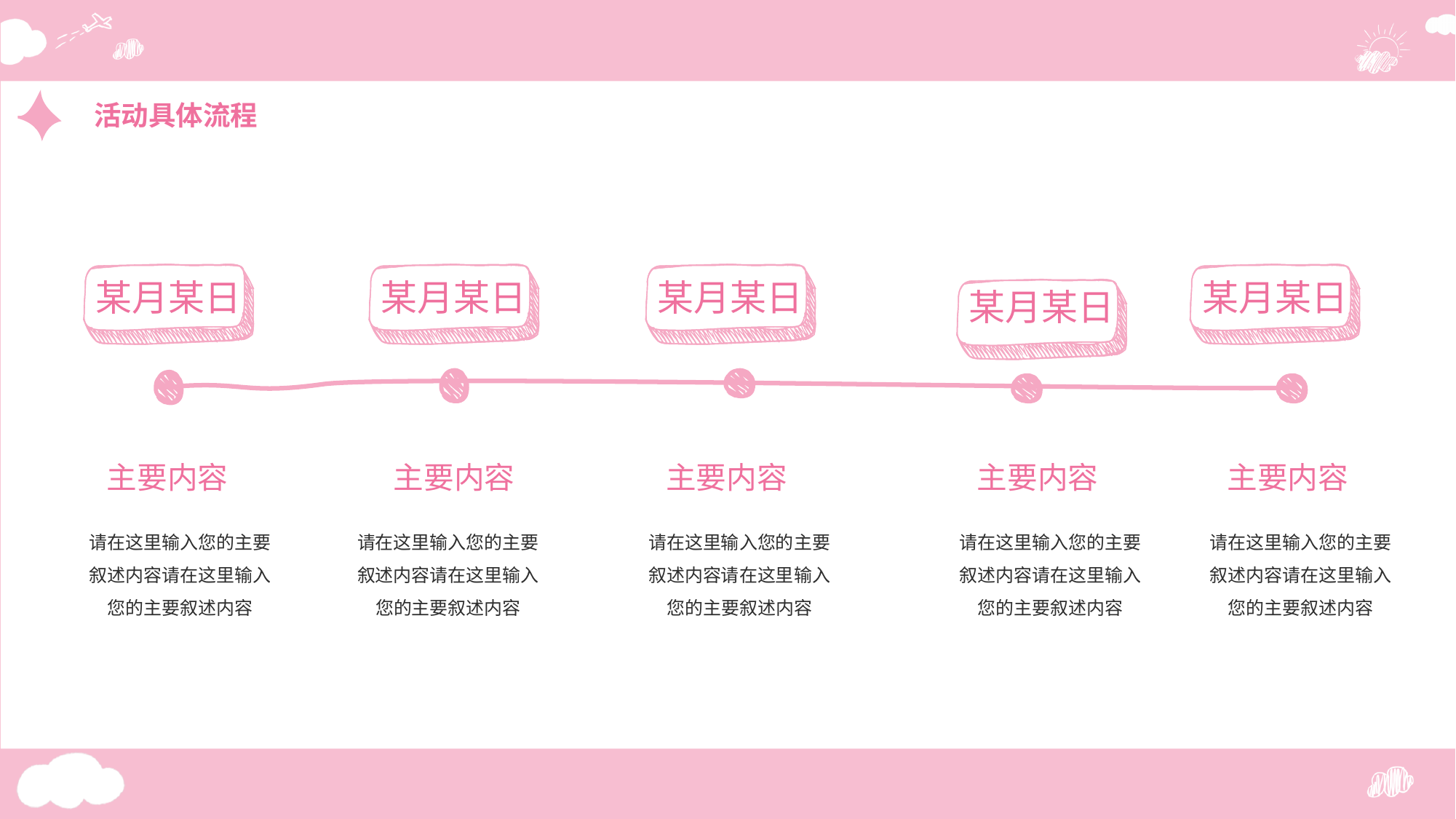

活动具体流程

某月某日
某月某日
某月某日
某月某日

某月某日
主要内容
请在这里输入您的主要叙述内容请在这里输入您的主要叙述内容
主要内容
请在这里输入您的主要叙述内容请在这里输入您的主要叙述内容
主要内容
请在这里输入您的主要叙述内容请在这里输入您的主要叙述内容
主要内容
请在这里输入您的主要叙述内容请在这里输入您的主要叙述内容
主要内容
请在这里输入您的主要叙述内容请在这里输入您的主要叙述内容